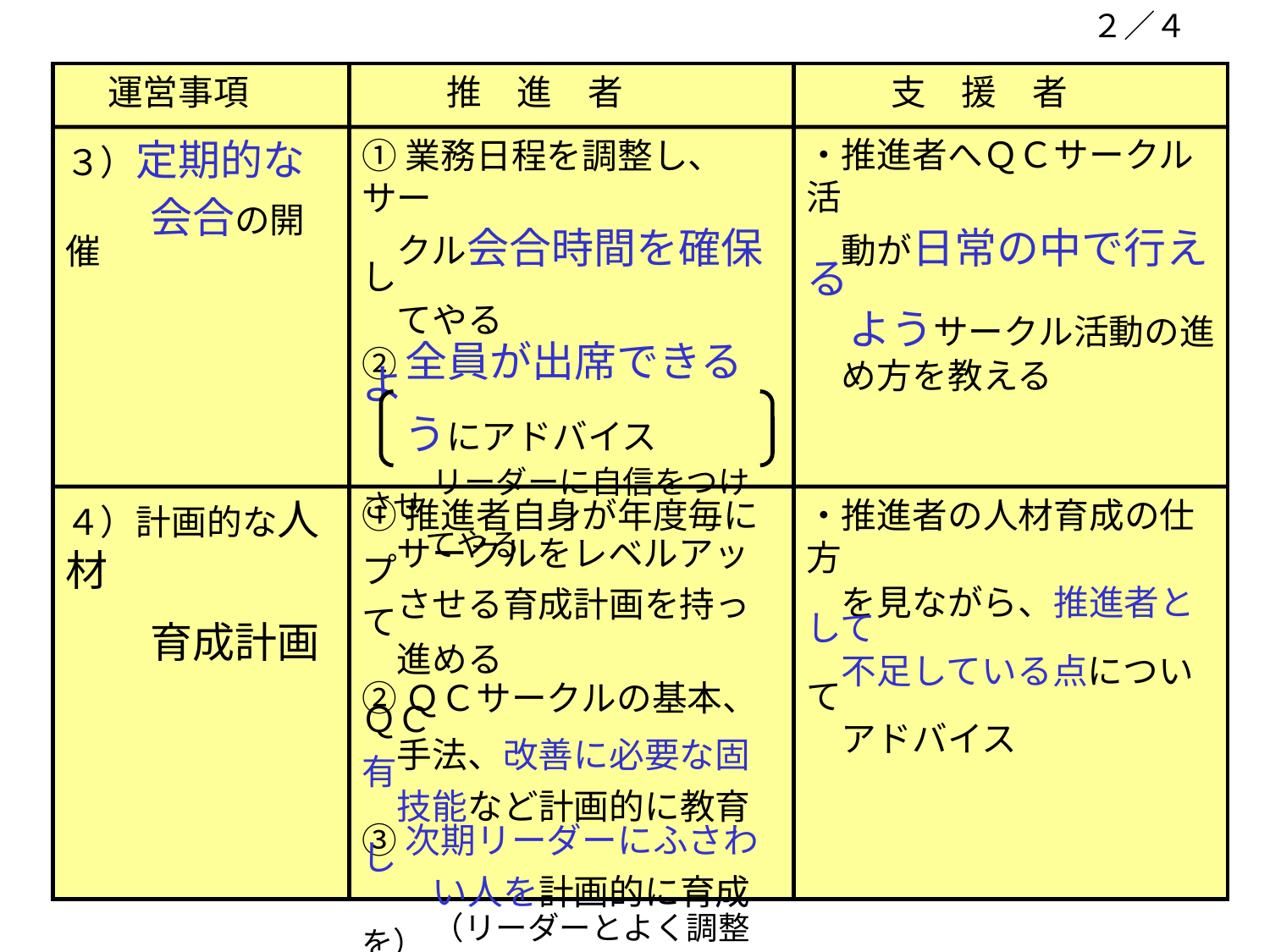

２／４

運営事項

推　進　者

支　援　者

３）定期的な
　　会合の開催
①業務日程を調整し、サー
　クル会合時間を確保し
　てやる
②全員が出席できるよ
　うにアドバイス
　　リーダーに自信をつけさせ
　　てやる
・推進者へＱＣサークル活
　動が日常の中で行える
　ようサークル活動の進
　め方を教える

４）計画的な人材
　　育成計画
①推進者自身が年度毎に
　サークルをレベルアップ
　させる育成計画を持って
　進める
②ＱＣサークルの基本、ＱＣ
　手法、改善に必要な固有
　技能など計画的に教育
③次期リーダーにふさわし
　　い人を計画的に育成
　　（リーダーとよく調整を）
・推進者の人材育成の仕方
　を見ながら、推進者として
　不足している点について
　アドバイス